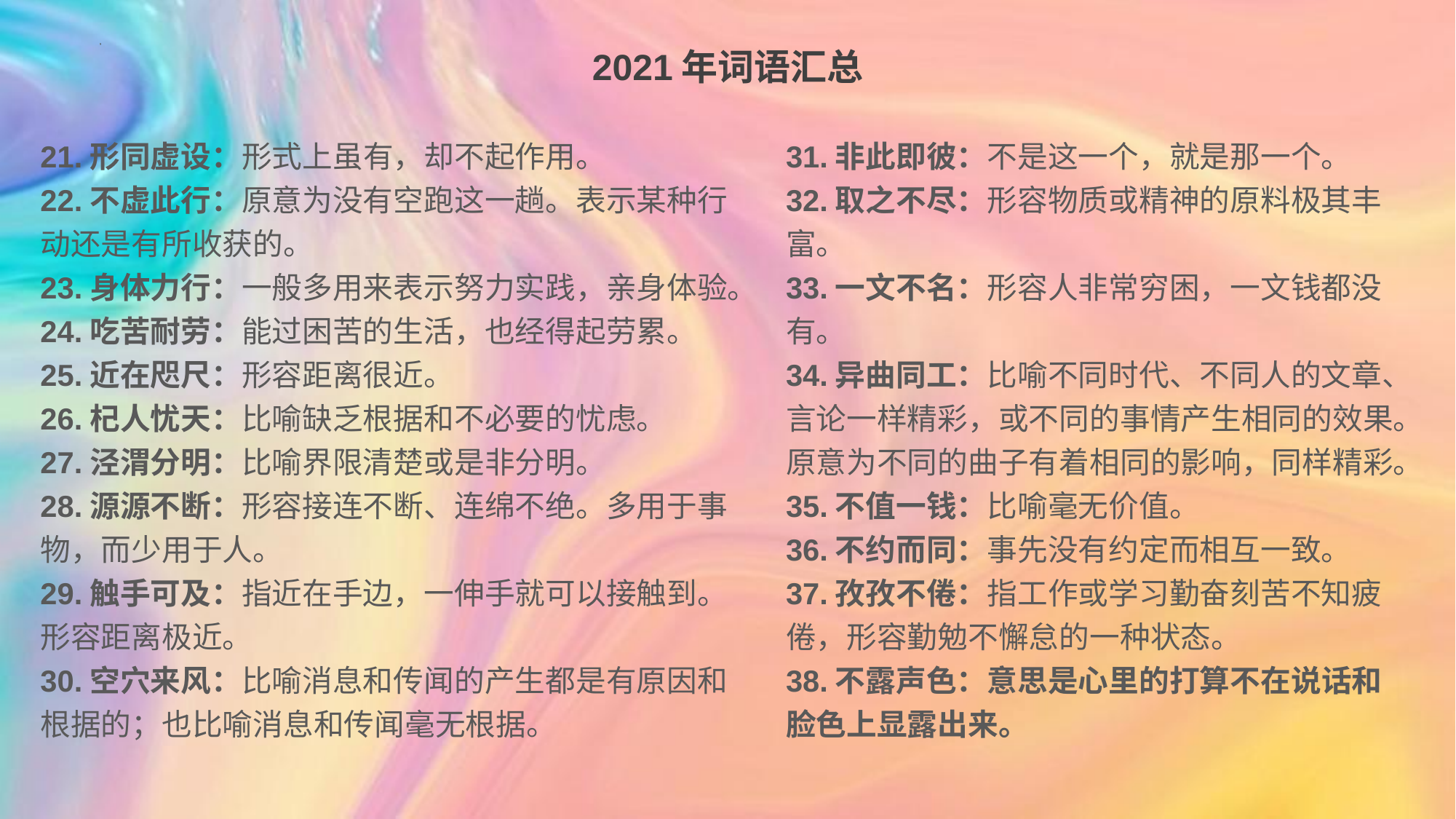

2021年词语汇总
21.形同虚设：形式上虽有，却不起作用。
22.不虚此行：原意为没有空跑这一趟。表示某种行动还是有所收获的。
23.身体力行：一般多用来表示努力实践，亲身体验。
24.吃苦耐劳：能过困苦的生活，也经得起劳累。
25.近在咫尺：形容距离很近。
26.杞人忧天：比喻缺乏根据和不必要的忧虑。
27.泾渭分明：比喻界限清楚或是非分明。
28.源源不断：形容接连不断、连绵不绝。多用于事物，而少用于人。
29.触手可及：指近在手边，一伸手就可以接触到。形容距离极近。
30.空穴来风：比喻消息和传闻的产生都是有原因和根据的；也比喻消息和传闻毫无根据。

31.非此即彼：不是这一个，就是那一个。
32.取之不尽：形容物质或精神的原料极其丰富。
33.一文不名：形容人非常穷困，一文钱都没有。
34.异曲同工：比喻不同时代、不同人的文章、言论一样精彩，或不同的事情产生相同的效果。原意为不同的曲子有着相同的影响，同样精彩。
35.不值一钱：比喻毫无价值。
36.不约而同：事先没有约定而相互一致。
37.孜孜不倦：指工作或学习勤奋刻苦不知疲倦，形容勤勉不懈怠的一种状态。
38.不露声色：意思是心里的打算不在说话和脸色上显露出来。